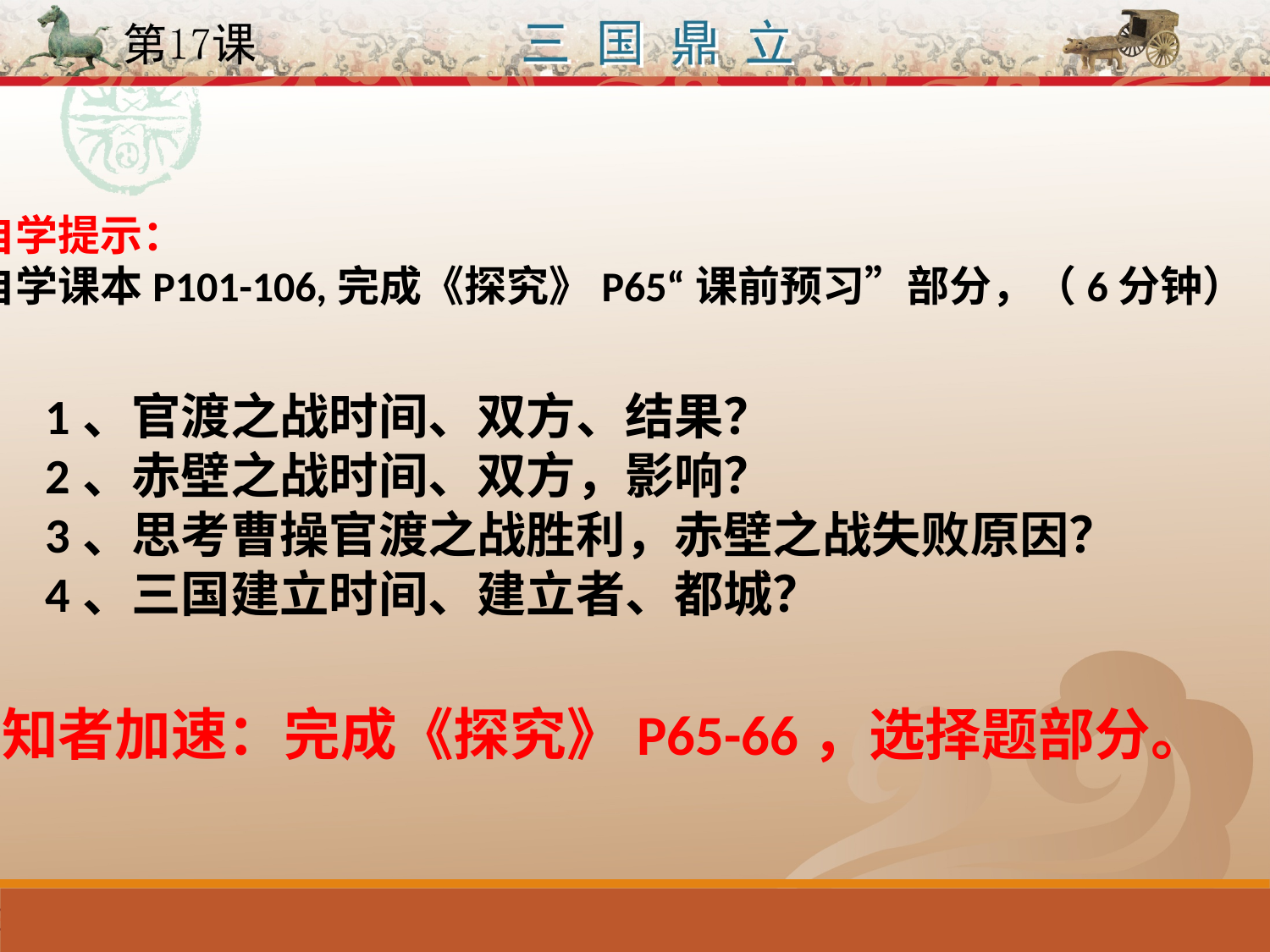

自学提示：
自学课本P101-106,完成《探究》P65“课前预习”部分，（6分钟）
1、官渡之战时间、双方、结果？
2、赤壁之战时间、双方，影响？
3、思考曹操官渡之战胜利，赤壁之战失败原因？
4、三国建立时间、建立者、都城？
知者加速：完成《探究》P65-66，选择题部分。